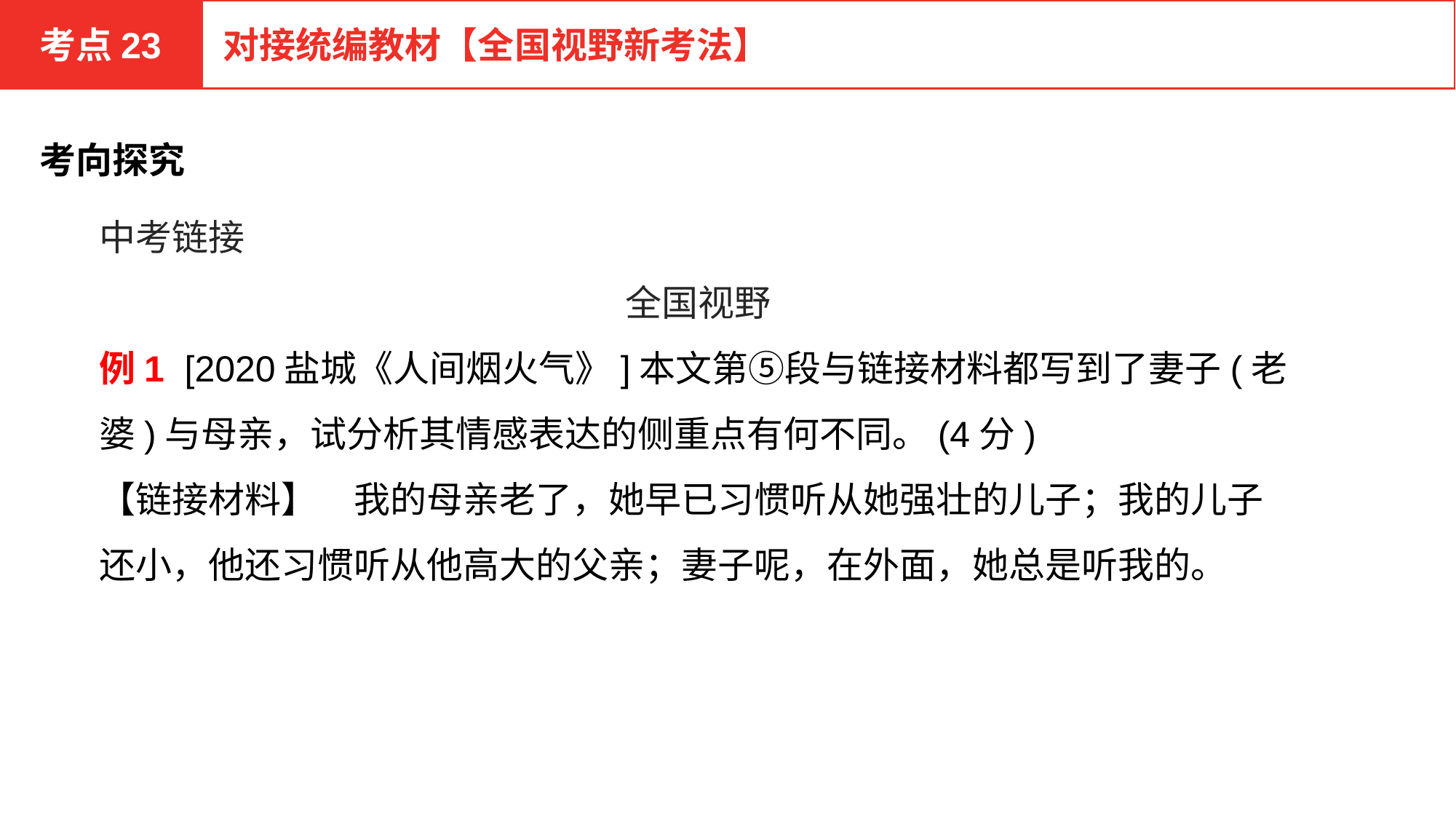

考点23
对接统编教材【全国视野新考法】
考向探究
中考链接
全国视野
例1  [2020盐城《人间烟火气》]本文第⑤段与链接材料都写到了妻子(老婆)与母亲，试分析其情感表达的侧重点有何不同。(4分)
【链接材料】　我的母亲老了，她早已习惯听从她强壮的儿子；我的儿子还小，他还习惯听从他高大的父亲；妻子呢，在外面，她总是听我的。